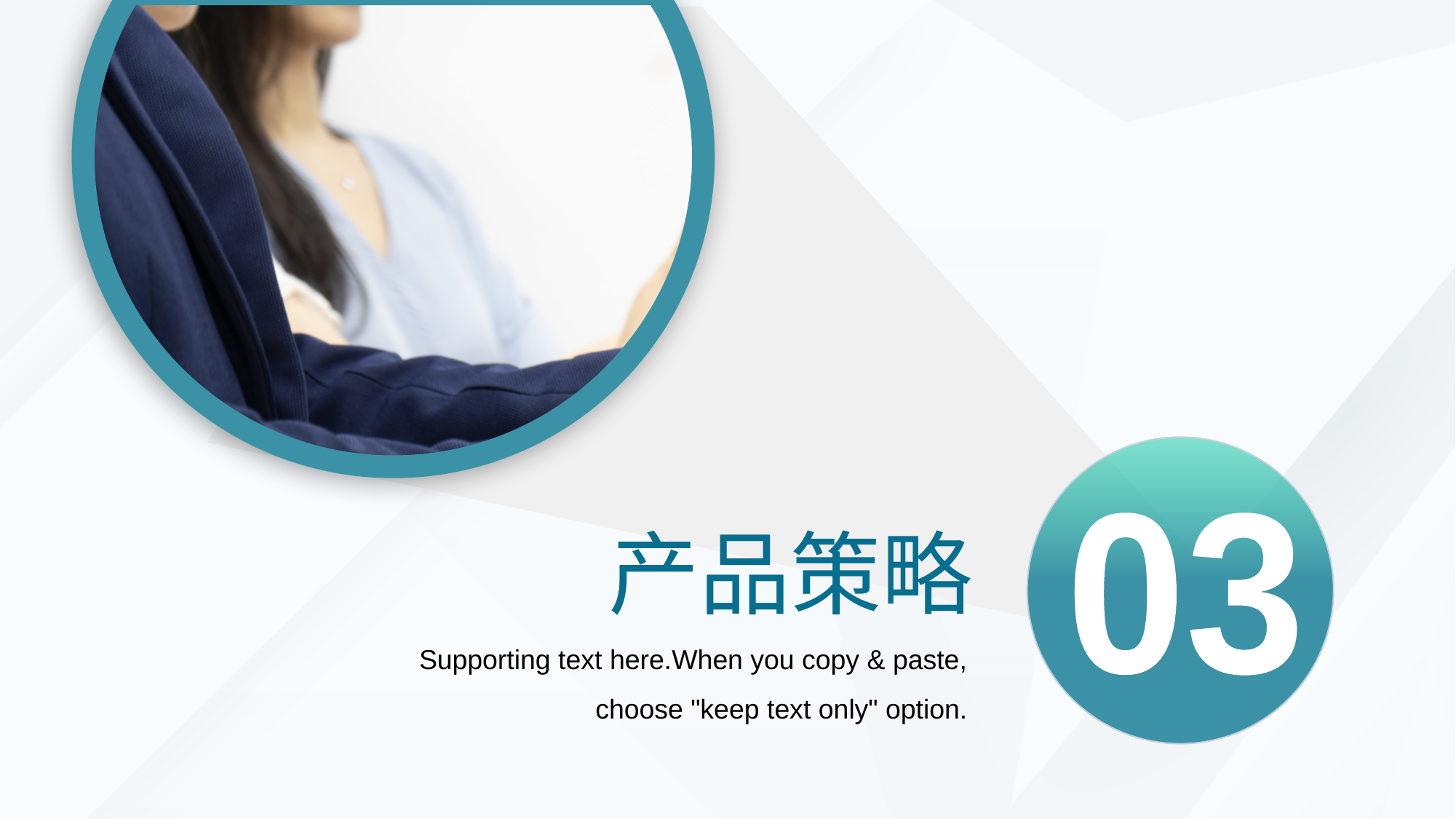

03
产品策略
Supporting text here.When you copy & paste, choose "keep text only" option.